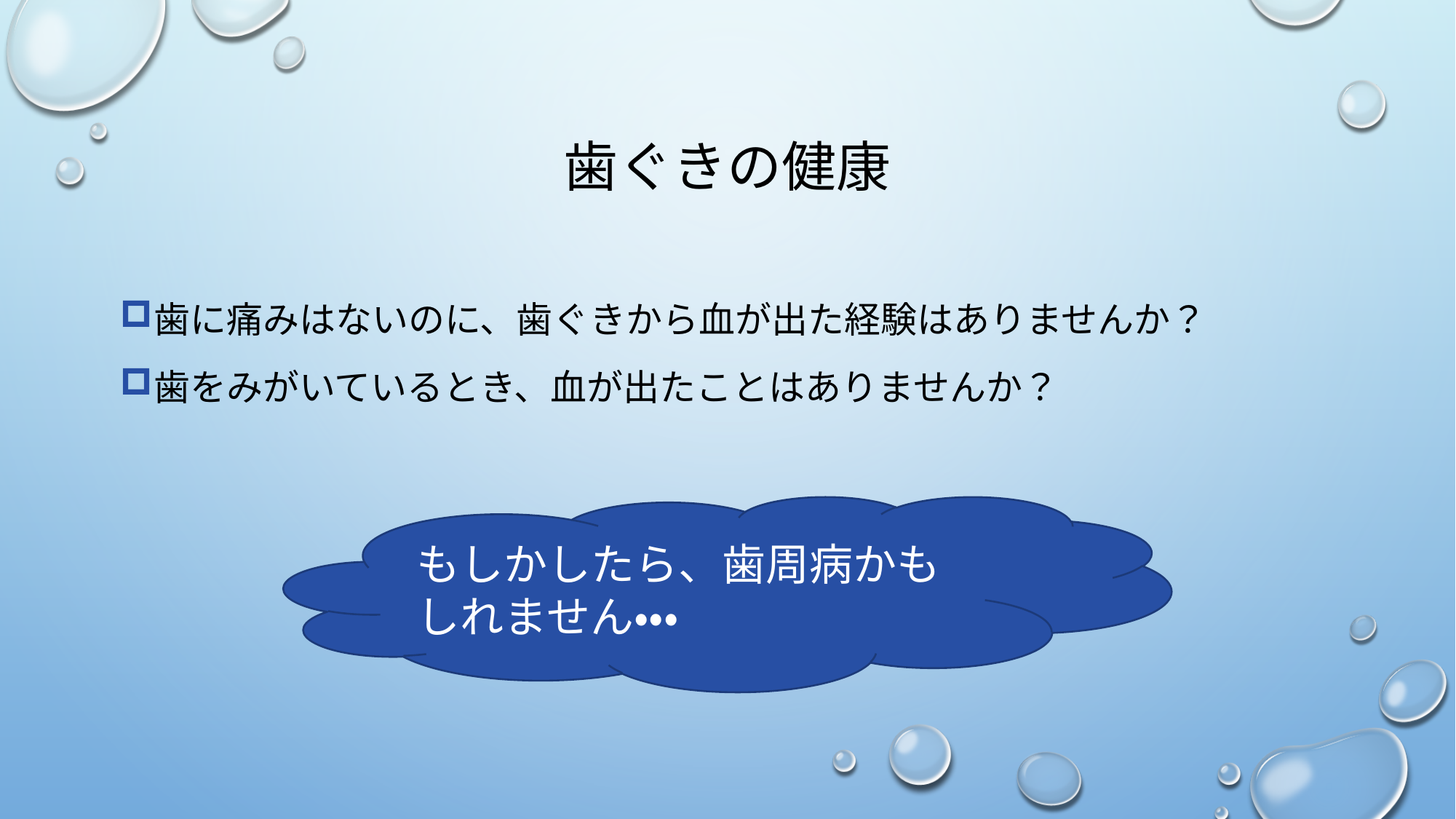

# 歯ぐきの健康
歯に痛みはないのに、歯ぐきから血が出た経験はありませんか？
歯をみがいているとき、血が出たことはありませんか？
もしかしたら、歯周病かもしれません・・・